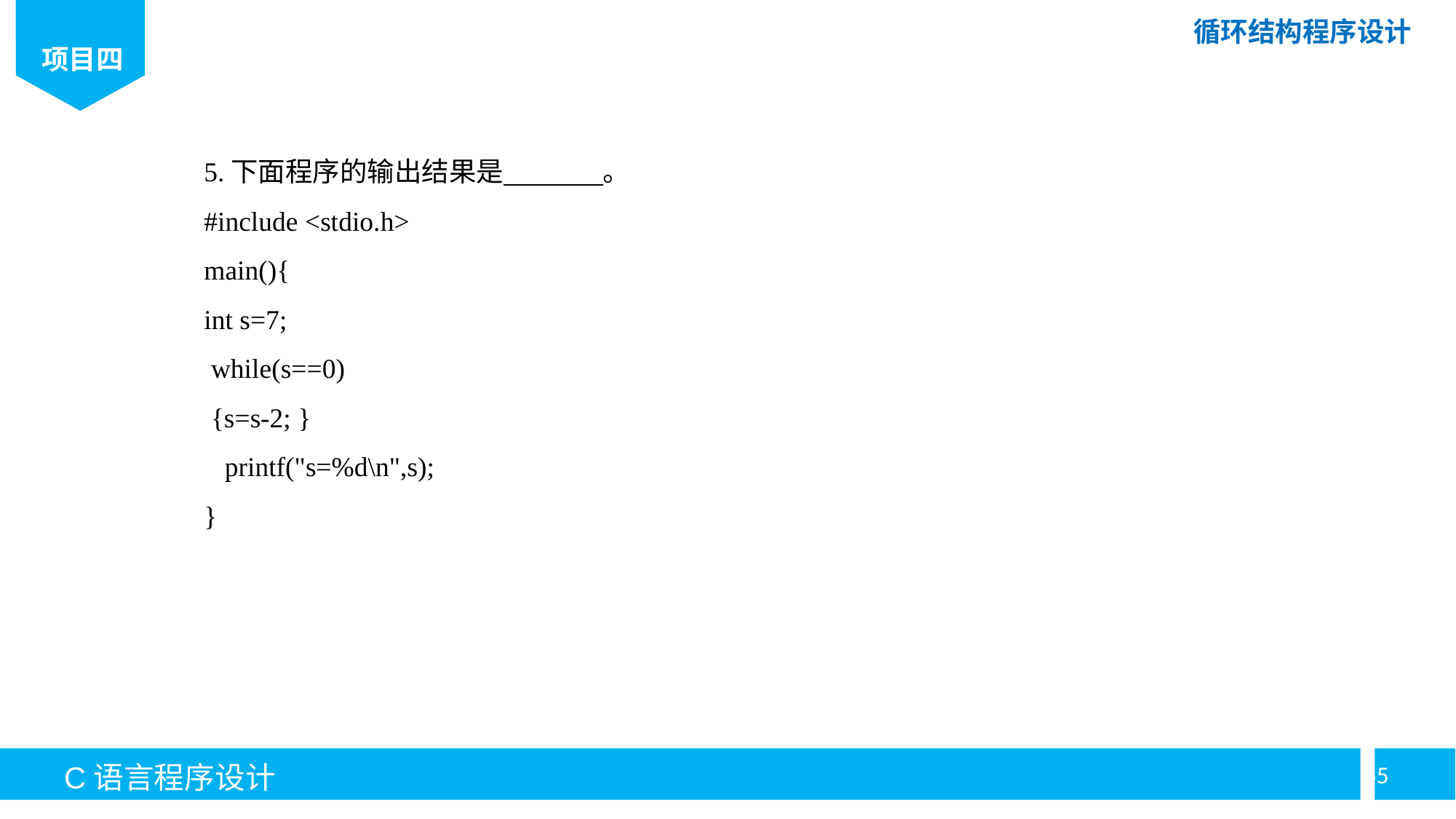

5.下面程序的输出结果是                。
#include <stdio.h>
main(){
int s=7;
 while(s==0)
 {s=s-2; }
   printf("s=%d\n",s);
}